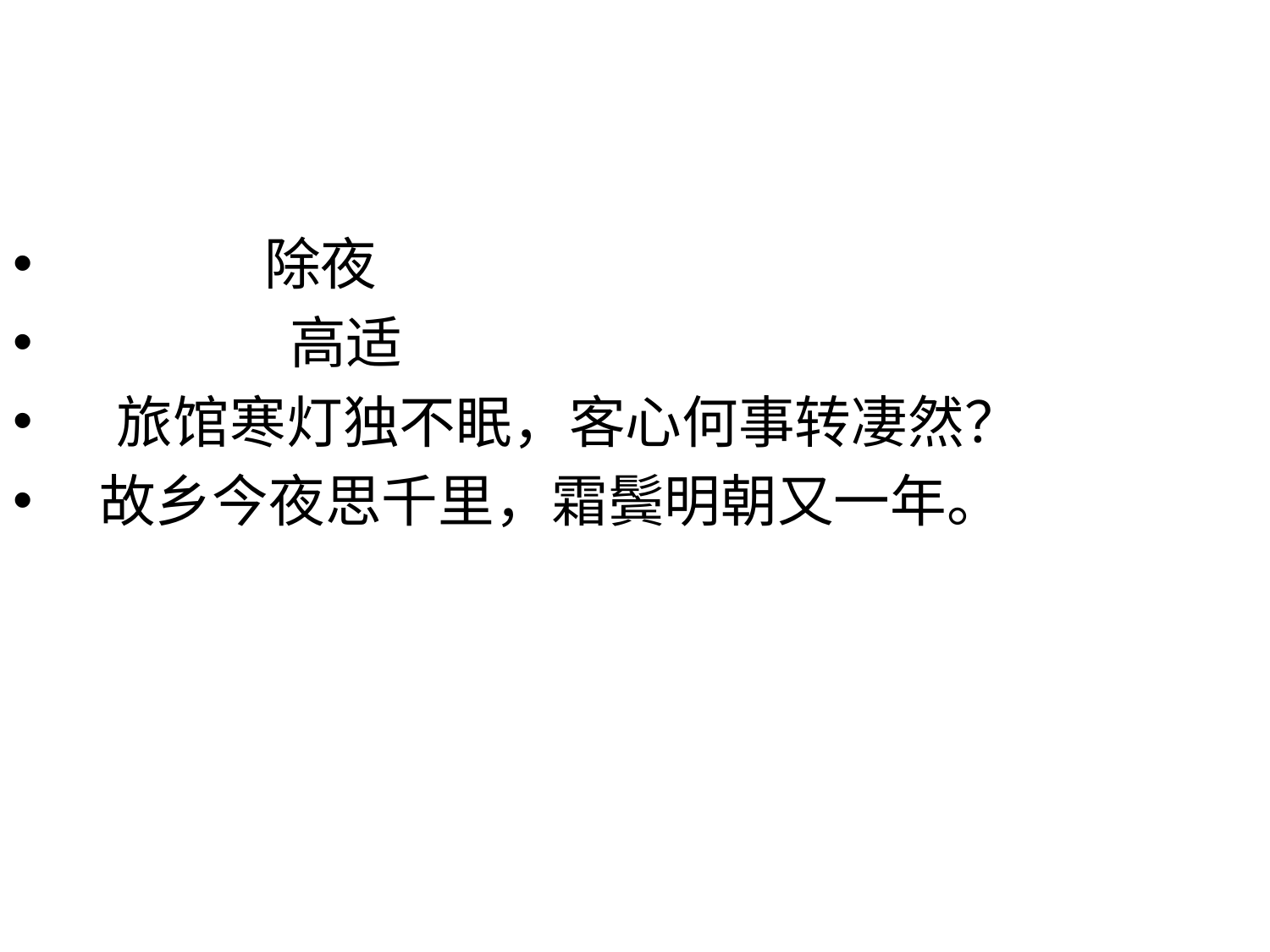

除夜
                 高适
　旅馆寒灯独不眠，客心何事转凄然？
  故乡今夜思千里，霜鬓明朝又一年。